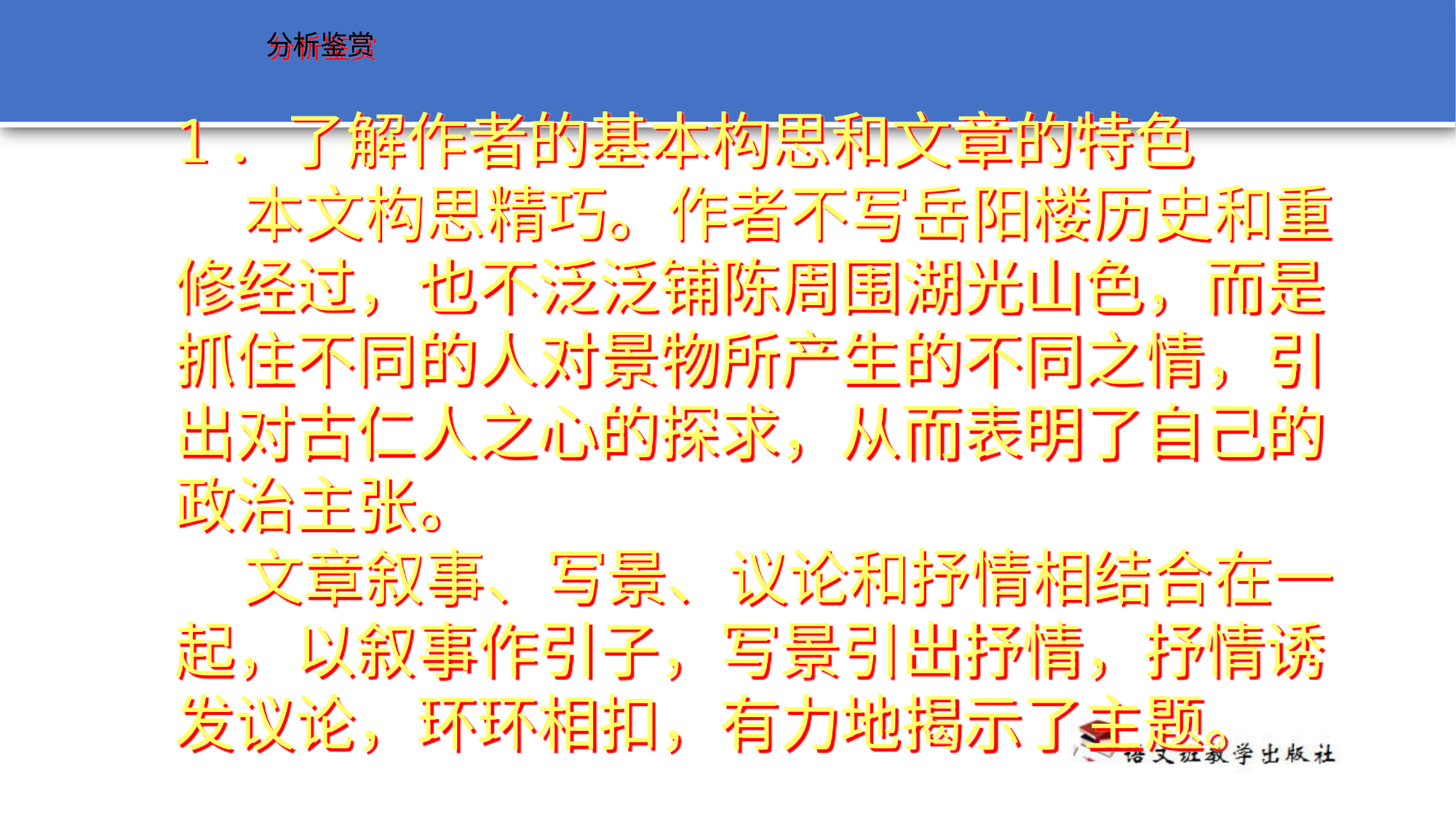

分析鉴赏
1．了解作者的基本构思和文章的特色
    本文构思精巧。作者不写岳阳楼历史和重修经过，也不泛泛铺陈周围湖光山色，而是抓住不同的人对景物所产生的不同之情，引出对古仁人之心的探求，从而表明了自己的政治主张。
    文章叙事、写景、议论和抒情相结合在一起，以叙事作引子，写景引出抒情，抒情诱发议论，环环相扣，有力地揭示了主题。